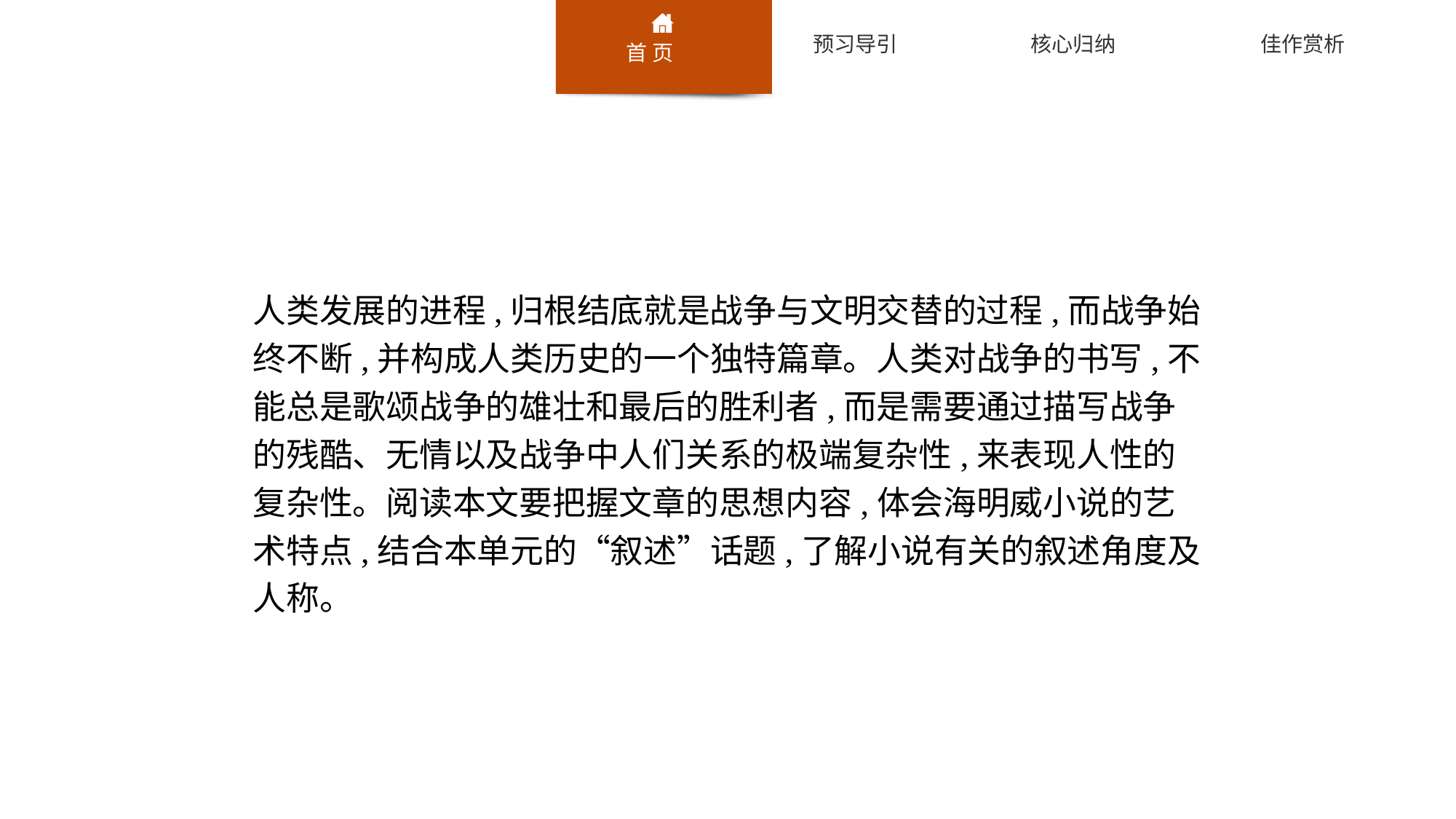

人类发展的进程,归根结底就是战争与文明交替的过程,而战争始终不断,并构成人类历史的一个独特篇章。人类对战争的书写,不能总是歌颂战争的雄壮和最后的胜利者,而是需要通过描写战争的残酷、无情以及战争中人们关系的极端复杂性,来表现人性的复杂性。阅读本文要把握文章的思想内容,体会海明威小说的艺术特点,结合本单元的“叙述”话题,了解小说有关的叙述角度及人称。